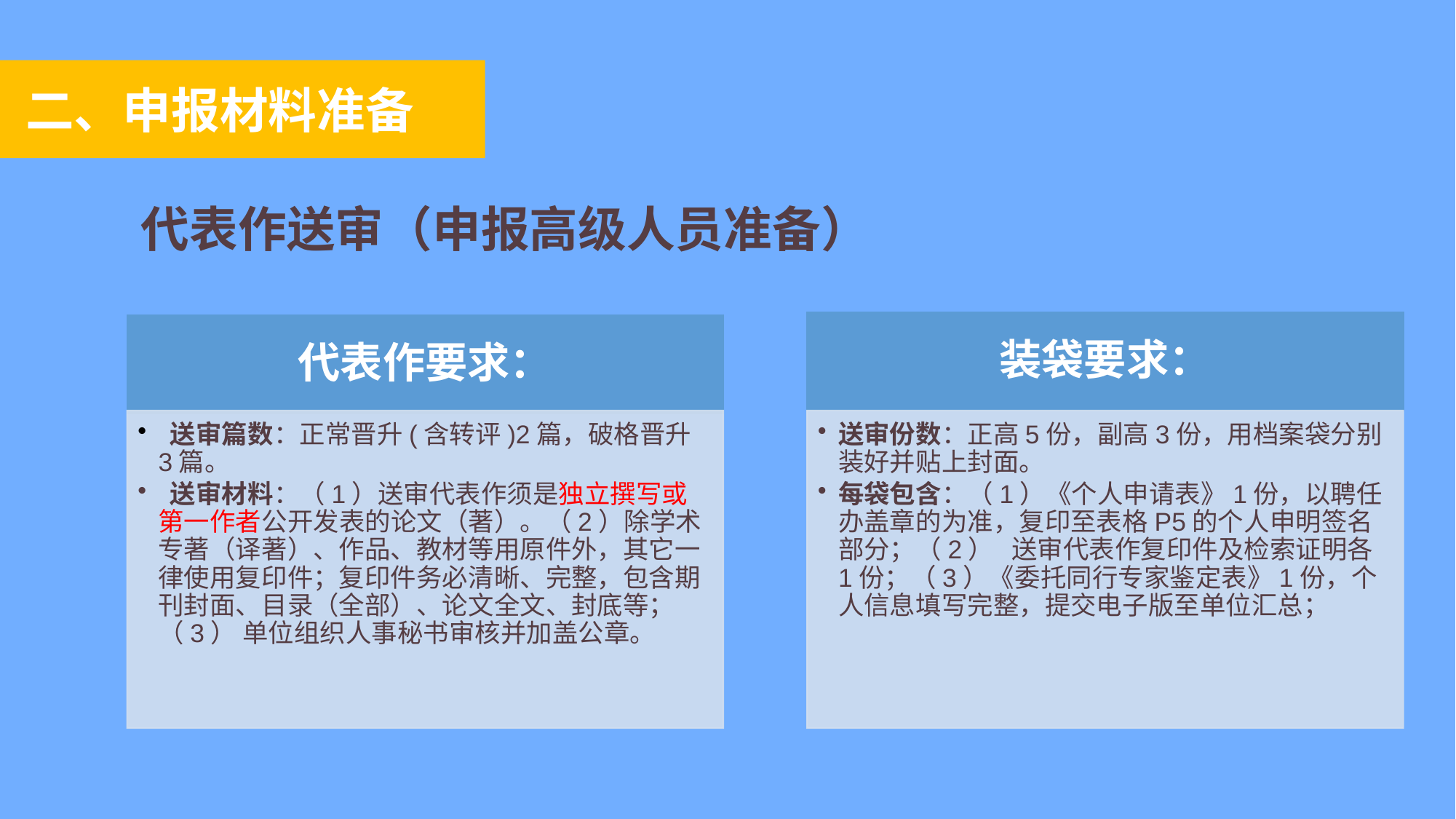

二、申报材料准备
代表作送审（申报高级人员准备）
代表作要求：
 送审篇数：正常晋升(含转评)2篇，破格晋升3篇。
 送审材料：（1）送审代表作须是独立撰写或第一作者公开发表的论文（著）。（2）除学术专著（译著）、作品、教材等用原件外，其它一律使用复印件；复印件务必清晰、完整，包含期刊封面、目录（全部）、论文全文、封底等；（3） 单位组织人事秘书审核并加盖公章。
装袋要求：
送审份数：正高5份，副高3份，用档案袋分别装好并贴上封面。
每袋包含：（1）《个人申请表》1份，以聘任办盖章的为准，复印至表格P5的个人申明签名部分；（2）   送审代表作复印件及检索证明各1份；（3）《委托同行专家鉴定表》1份，个人信息填写完整，提交电子版至单位汇总；